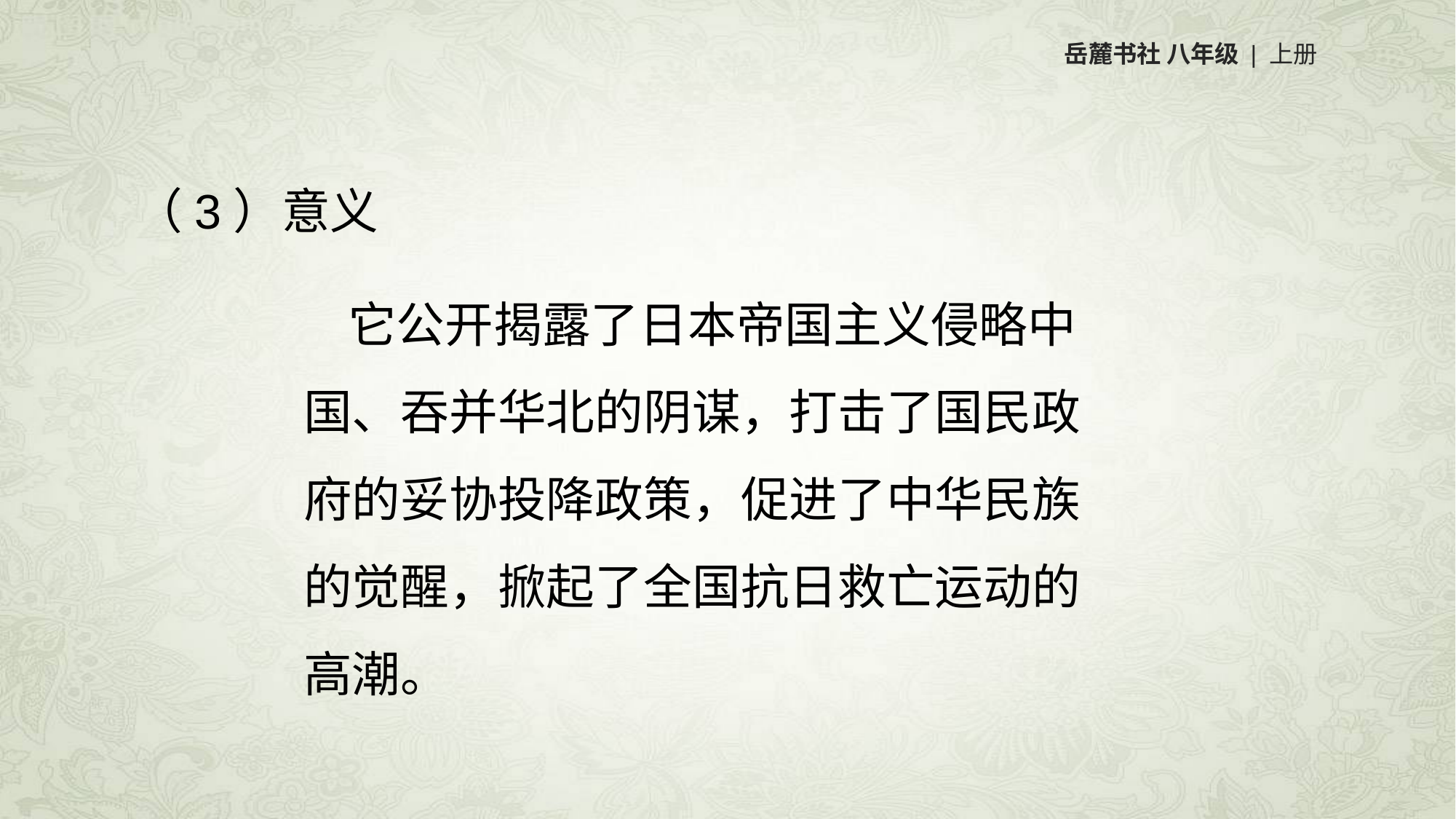

岳麓书社 八年级 | 上册
（3）意义
   它公开揭露了日本帝国主义侵略中国、吞并华北的阴谋，打击了国民政府的妥协投降政策，促进了中华民族的觉醒，掀起了全国抗日救亡运动的高潮。